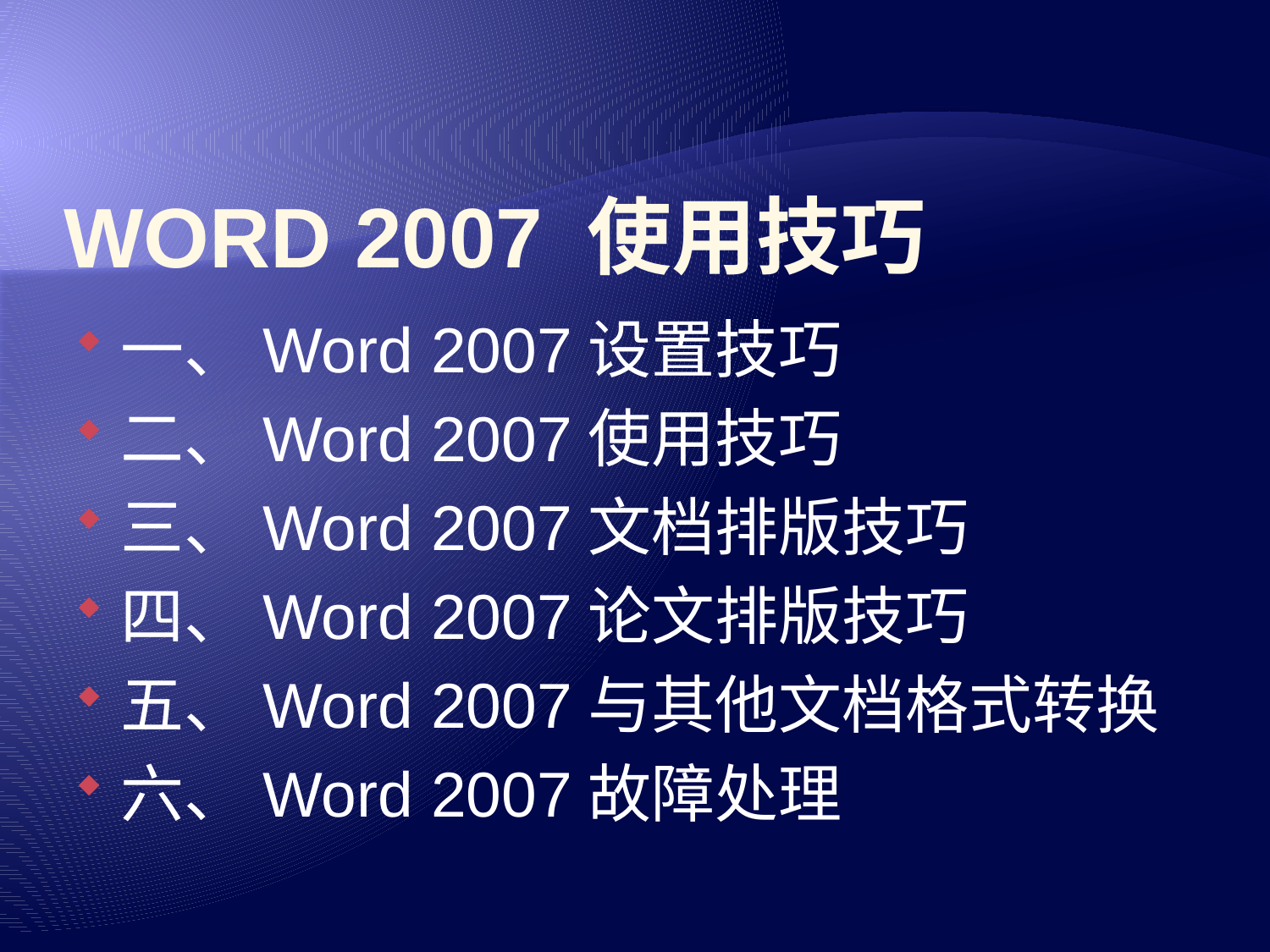

# WORD 2007 使用技巧
一、Word 2007设置技巧
二、Word 2007使用技巧
三、Word 2007文档排版技巧
四、Word 2007论文排版技巧
五、Word 2007与其他文档格式转换
六、Word 2007故障处理